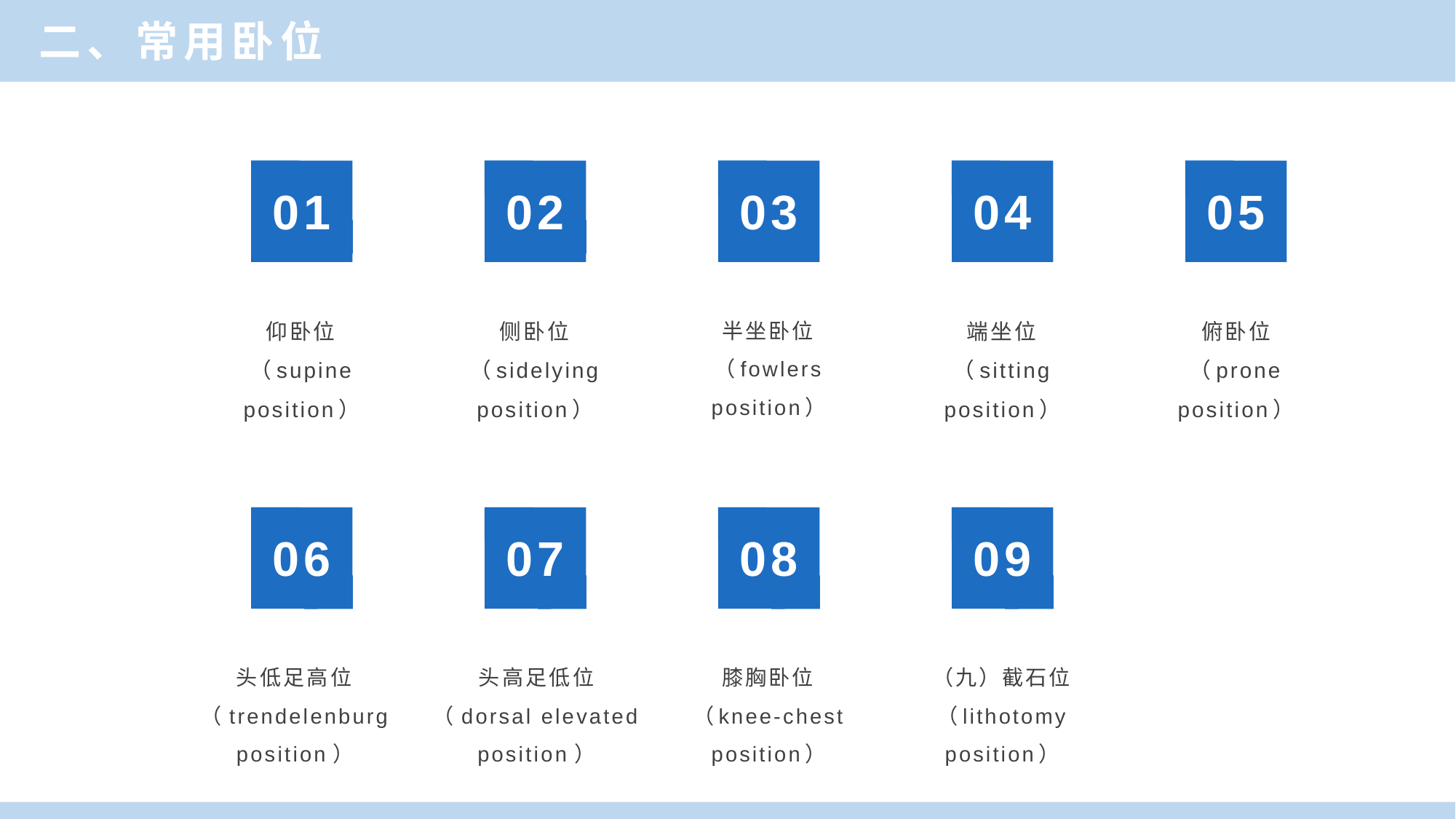

二、常用卧位

01
02
03
04
05

仰卧位（supine position）
侧卧位（sidelying position）
半坐卧位（fowlers position）
端坐位（sitting position）
俯卧位
（prone position）

06
07
08
09

头低足高位（trendelenburg position）
头高足低位
（dorsal elevated position）
膝胸卧位（knee-chest position）
（九）截石位（lithotomy position）